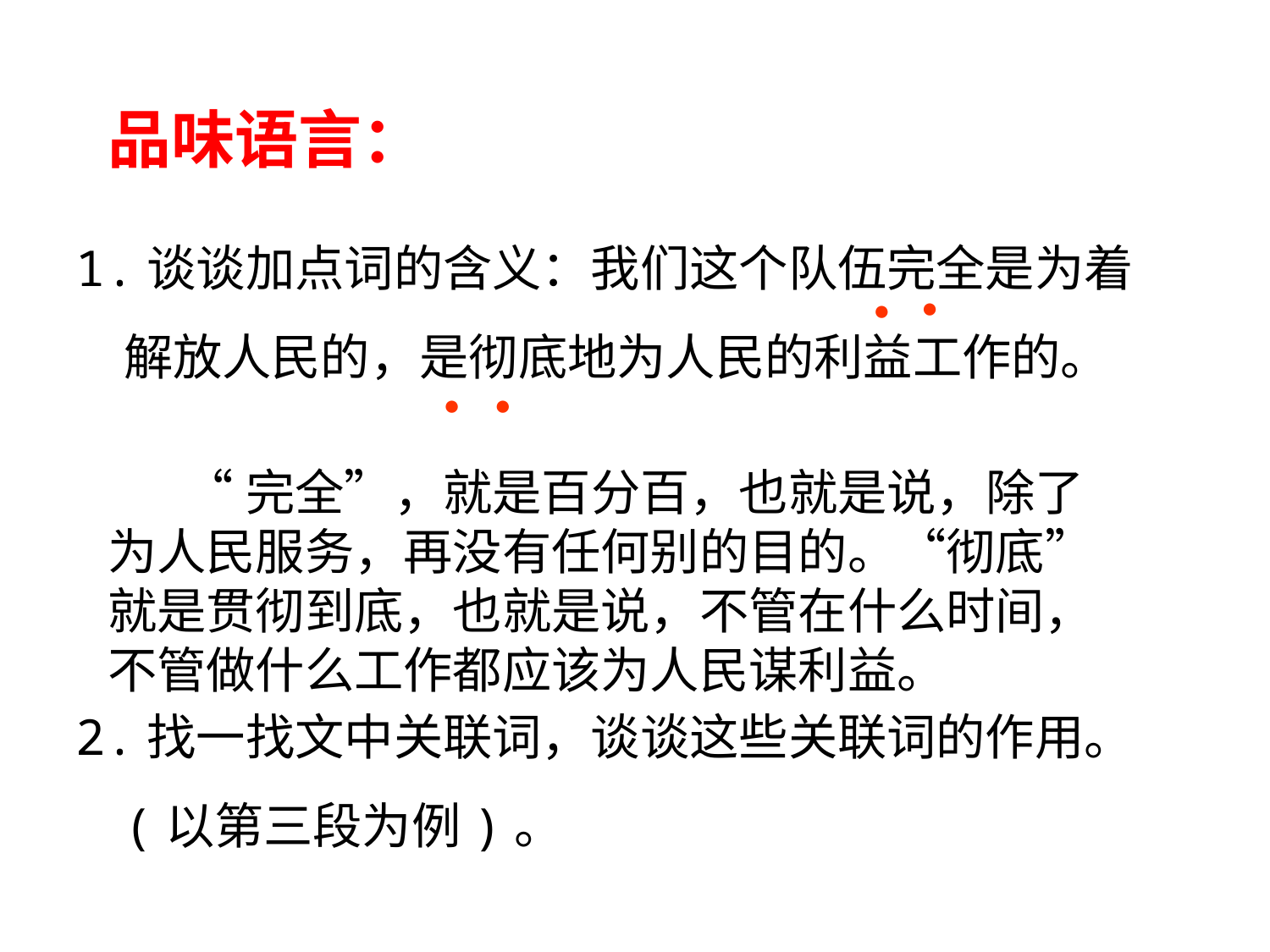

# 品味语言：
1.谈谈加点词的含义：我们这个队伍完全是为着解放人民的，是彻底地为人民的利益工作的。

2.找一找文中关联词，谈谈这些关联词的作用。(以第三段为例)。
●
●
●
●
       “完全”，就是百分百，也就是说，除了为人民服务，再没有任何别的目的。“彻底” 就是贯彻到底，也就是说，不管在什么时间，不管做什么工作都应该为人民谋利益。